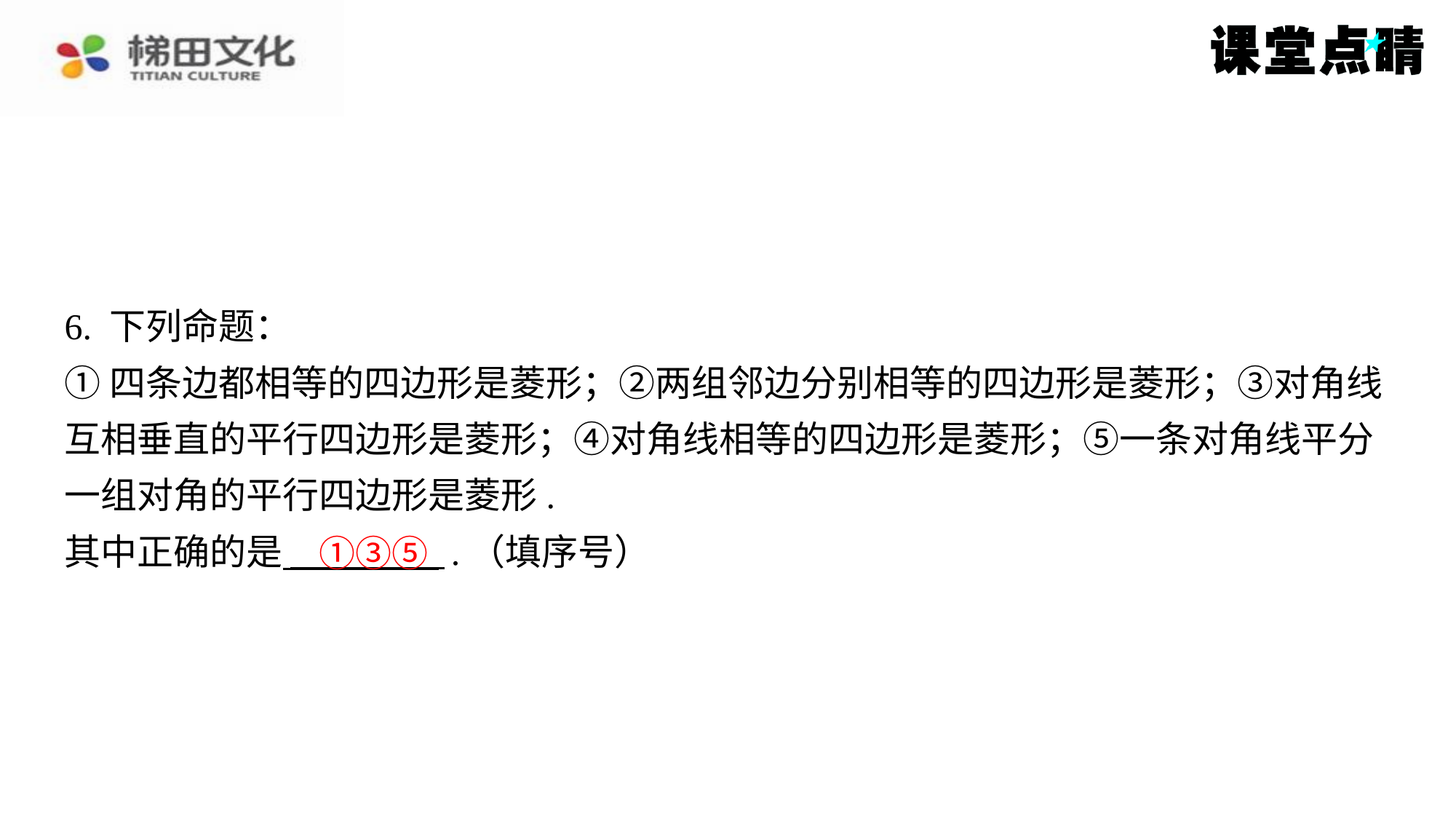

6. 下列命题：
①四条边都相等的四边形是菱形；②两组邻边分别相等的四边形是菱形；③对角线
互相垂直的平行四边形是菱形；④对角线相等的四边形是菱形；⑤一条对角线平分
一组对角的平行四边形是菱形.
其中正确的是                        .（填序号）
①③⑤